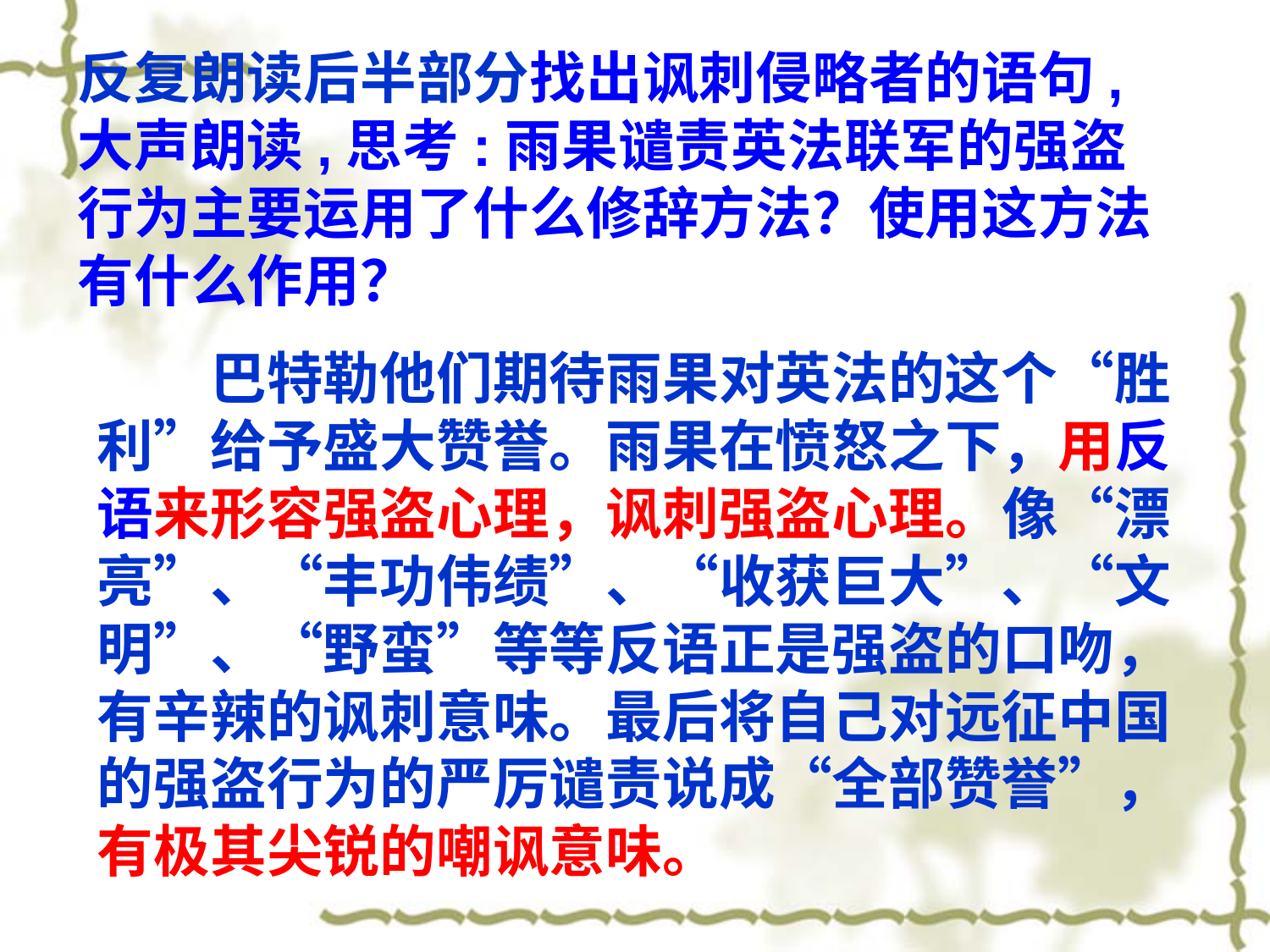

反复朗读后半部分找出讽刺侵略者的语句,大声朗读,思考:雨果谴责英法联军的强盗行为主要运用了什么修辞方法？使用这方法有什么作用？
         巴特勒他们期待雨果对英法的这个“胜利”给予盛大赞誉。雨果在愤怒之下，用反语来形容强盗心理，讽刺强盗心理。像“漂亮”、“丰功伟绩”、“收获巨大”、“文明”、“野蛮”等等反语正是强盗的口吻，有辛辣的讽刺意味。最后将自己对远征中国的强盗行为的严厉谴责说成“全部赞誉”，有极其尖锐的嘲讽意味。